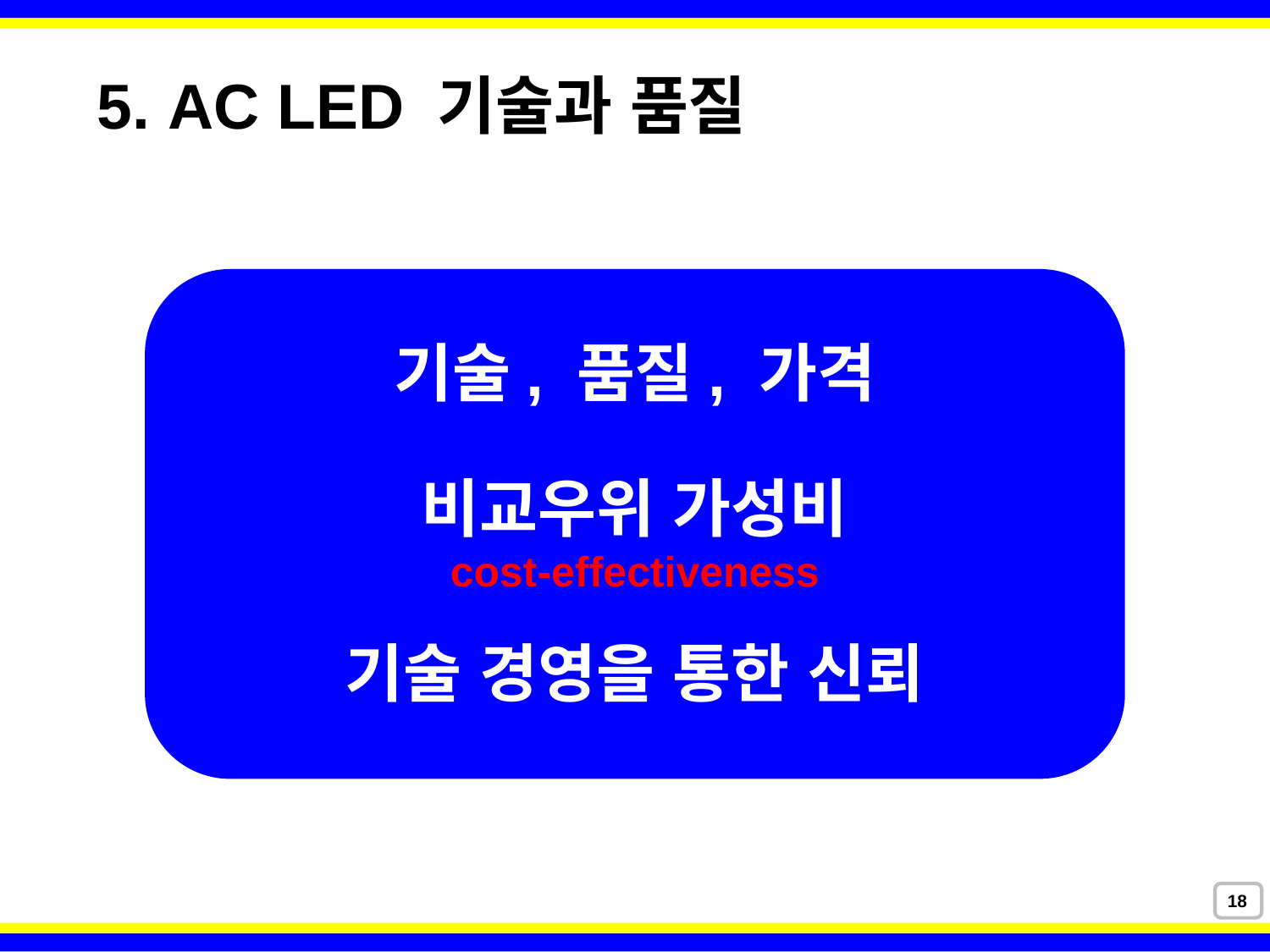

5. AC LED 기술과 품질

기술, 품질, 가격

비교우위 가성비
cost-effectiveness

기술 경영을 통한 신뢰

18